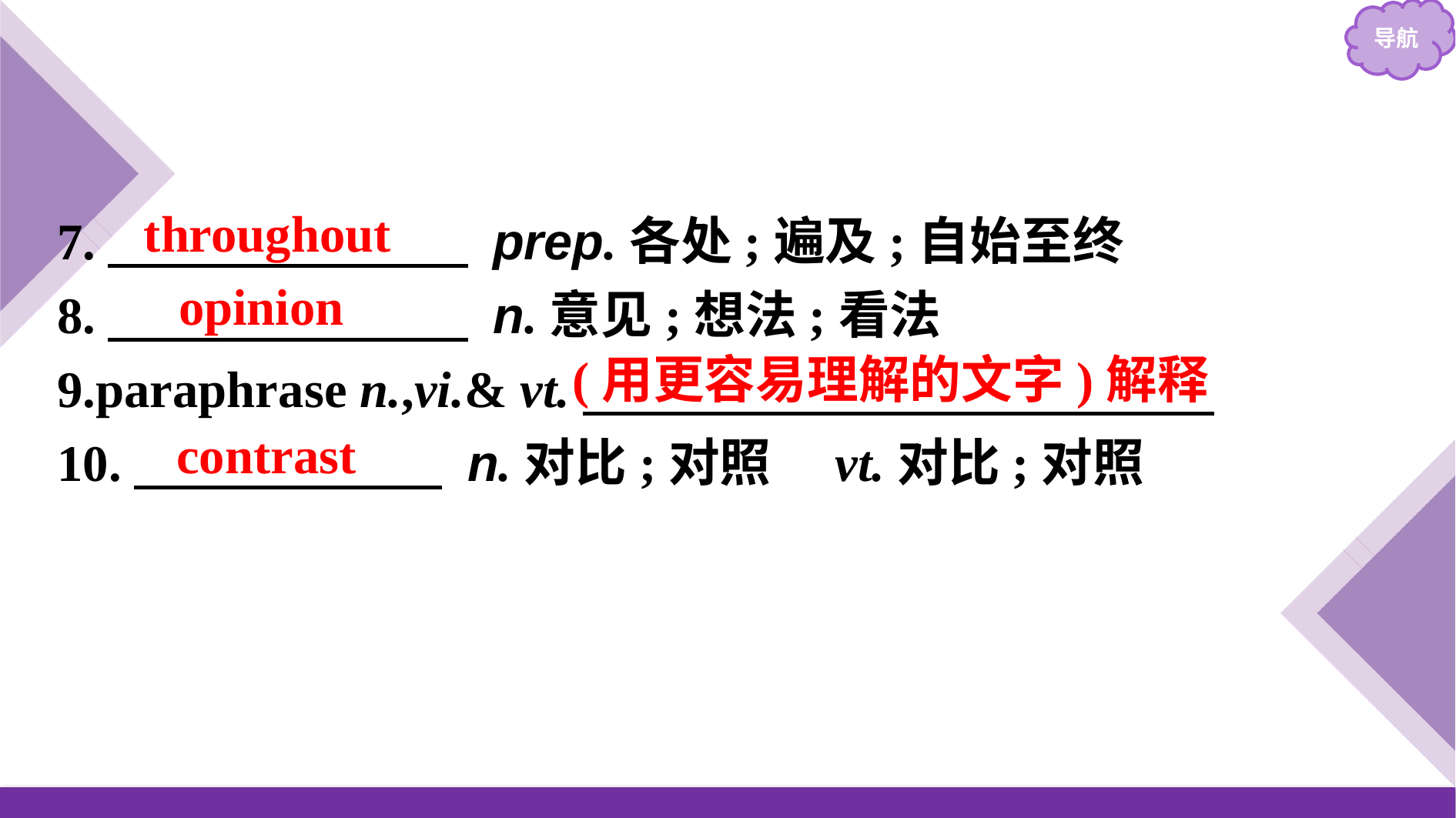

7.　　　　　　　 prep.各处;遍及;自始至终
8.　　　　　　　 n.意见;想法;看法
9.paraphrase n.,vi.& vt.
10.　　　　　　 n.对比;对照　vt.对比;对照
throughout
opinion
(用更容易理解的文字)解释
contrast